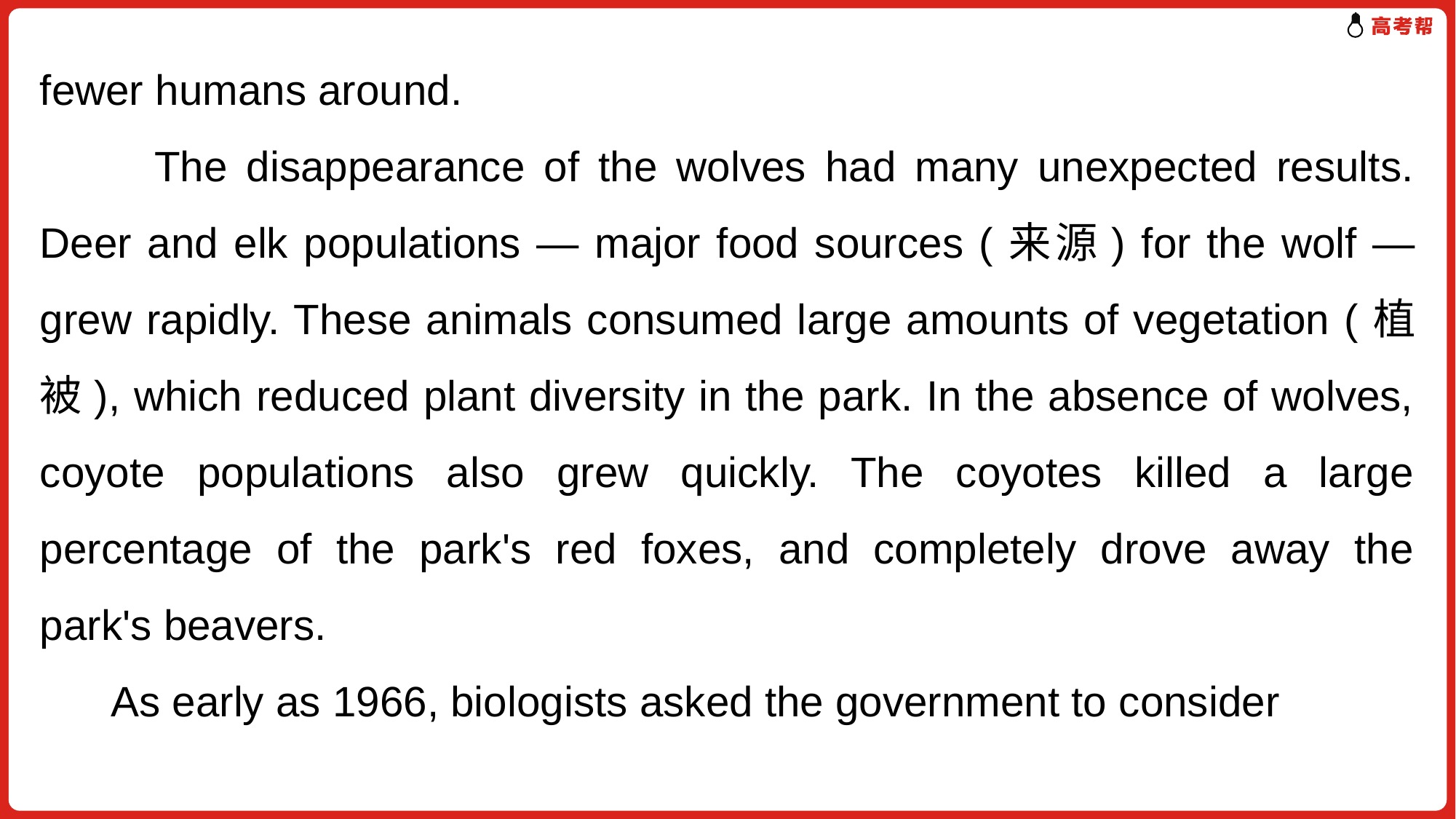

fewer humans around.
      The disappearance of the wolves had many unexpected results. Deer and elk populations — major food sources (来源) for the wolf — grew rapidly. These animals consumed large amounts of vegetation (植被), which reduced plant diversity in the park. In the absence of wolves, coyote populations also grew quickly. The coyotes killed a large percentage of the park's red foxes, and completely drove away the park's beavers.
      As early as 1966, biologists asked the government to consider